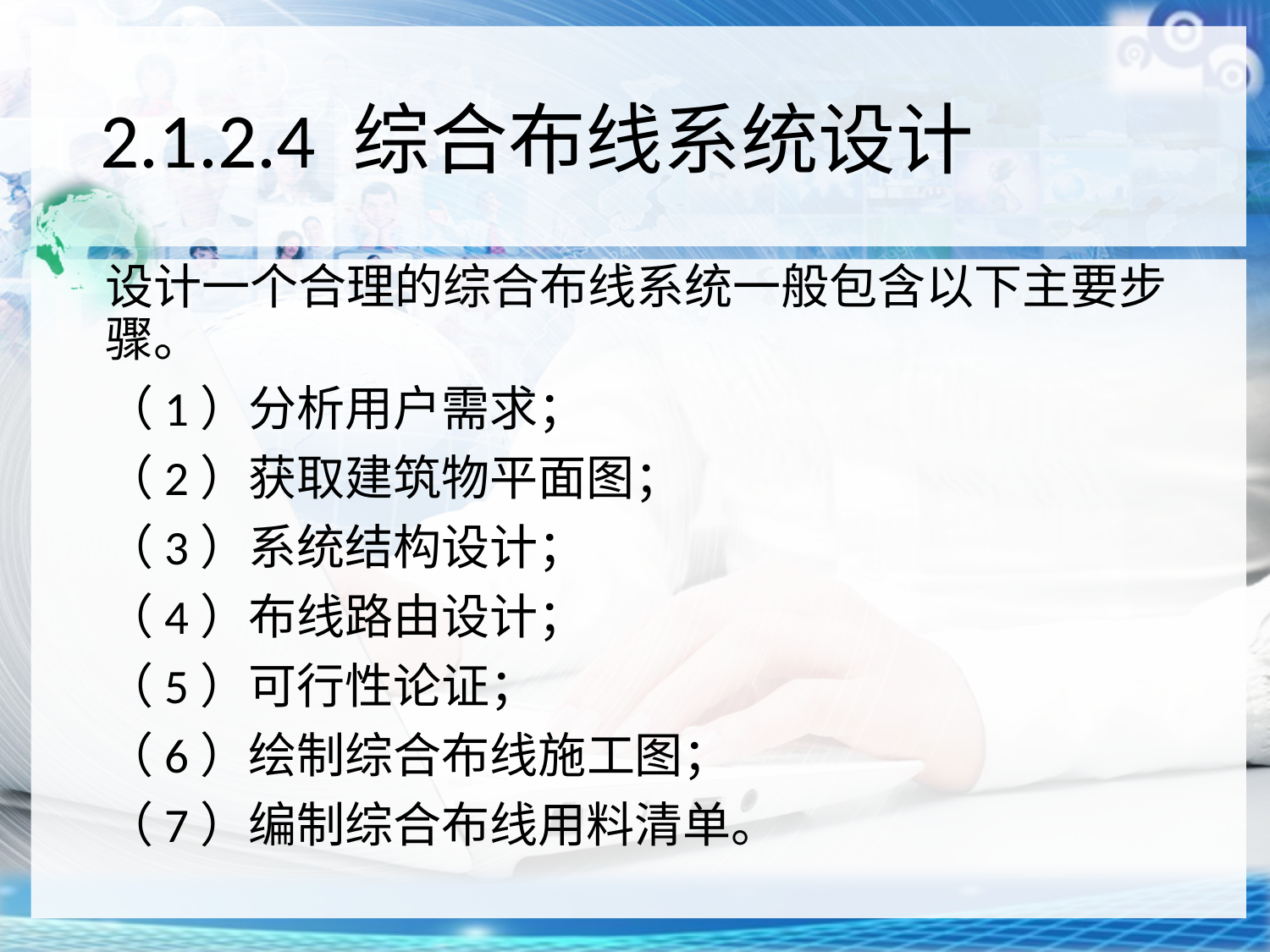

# 2.1.2.4 综合布线系统设计
设计一个合理的综合布线系统一般包含以下主要步骤。
（1）分析用户需求；
（2）获取建筑物平面图；
（3）系统结构设计；
（4）布线路由设计；
（5）可行性论证；
（6）绘制综合布线施工图；
（7）编制综合布线用料清单。